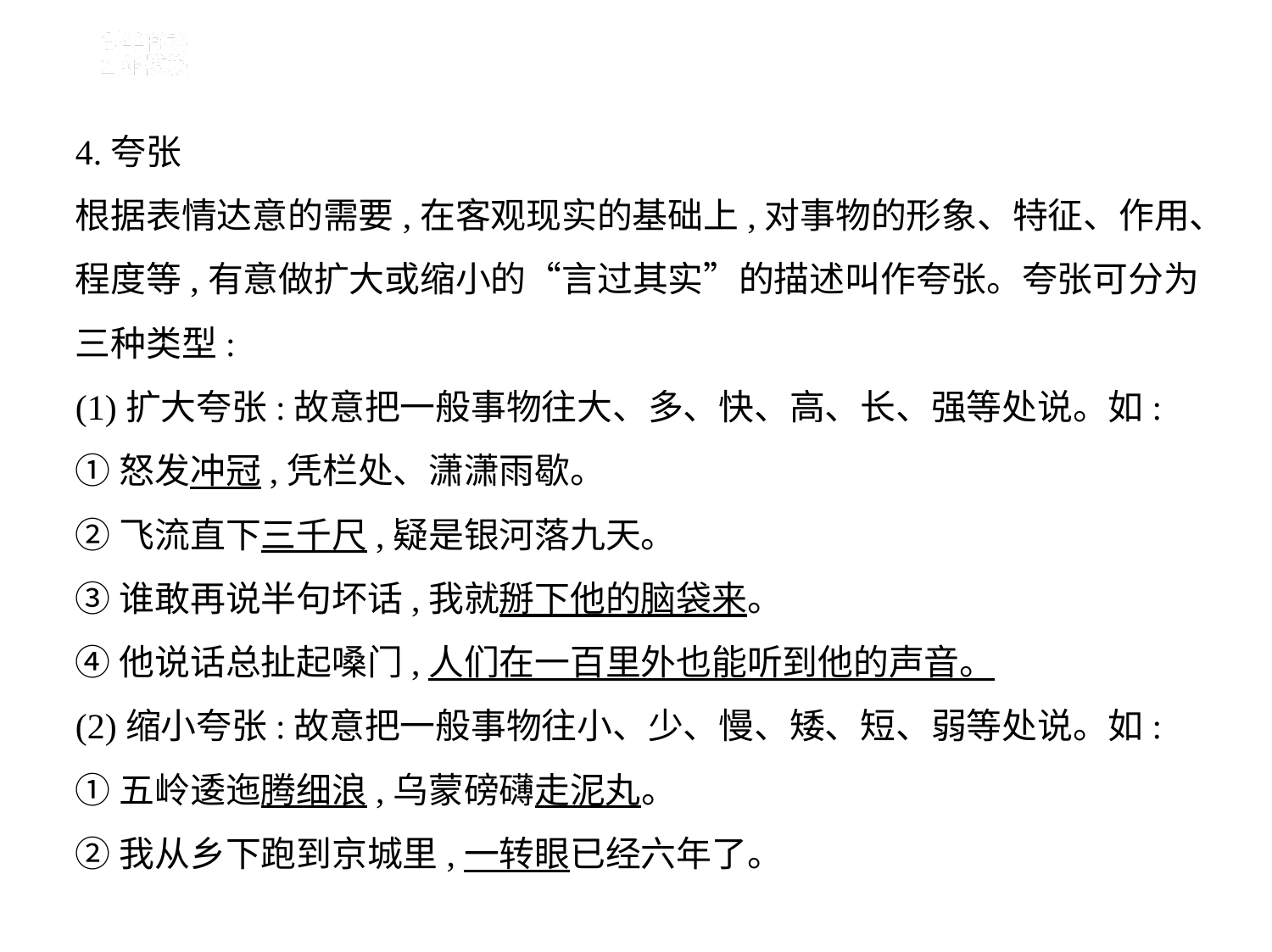

4.夸张
根据表情达意的需要,在客观现实的基础上,对事物的形象、特征、作用、
程度等,有意做扩大或缩小的“言过其实”的描述叫作夸张。夸张可分为
三种类型:
(1)扩大夸张:故意把一般事物往大、多、快、高、长、强等处说。如:
①怒发冲冠,凭栏处、潇潇雨歇。
②飞流直下三千尺,疑是银河落九天。
③谁敢再说半句坏话,我就掰下他的脑袋来。
④他说话总扯起嗓门,人们在一百里外也能听到他的声音。
(2)缩小夸张:故意把一般事物往小、少、慢、矮、短、弱等处说。如:
①五岭逶迤腾细浪,乌蒙磅礴走泥丸。
②我从乡下跑到京城里,一转眼已经六年了。